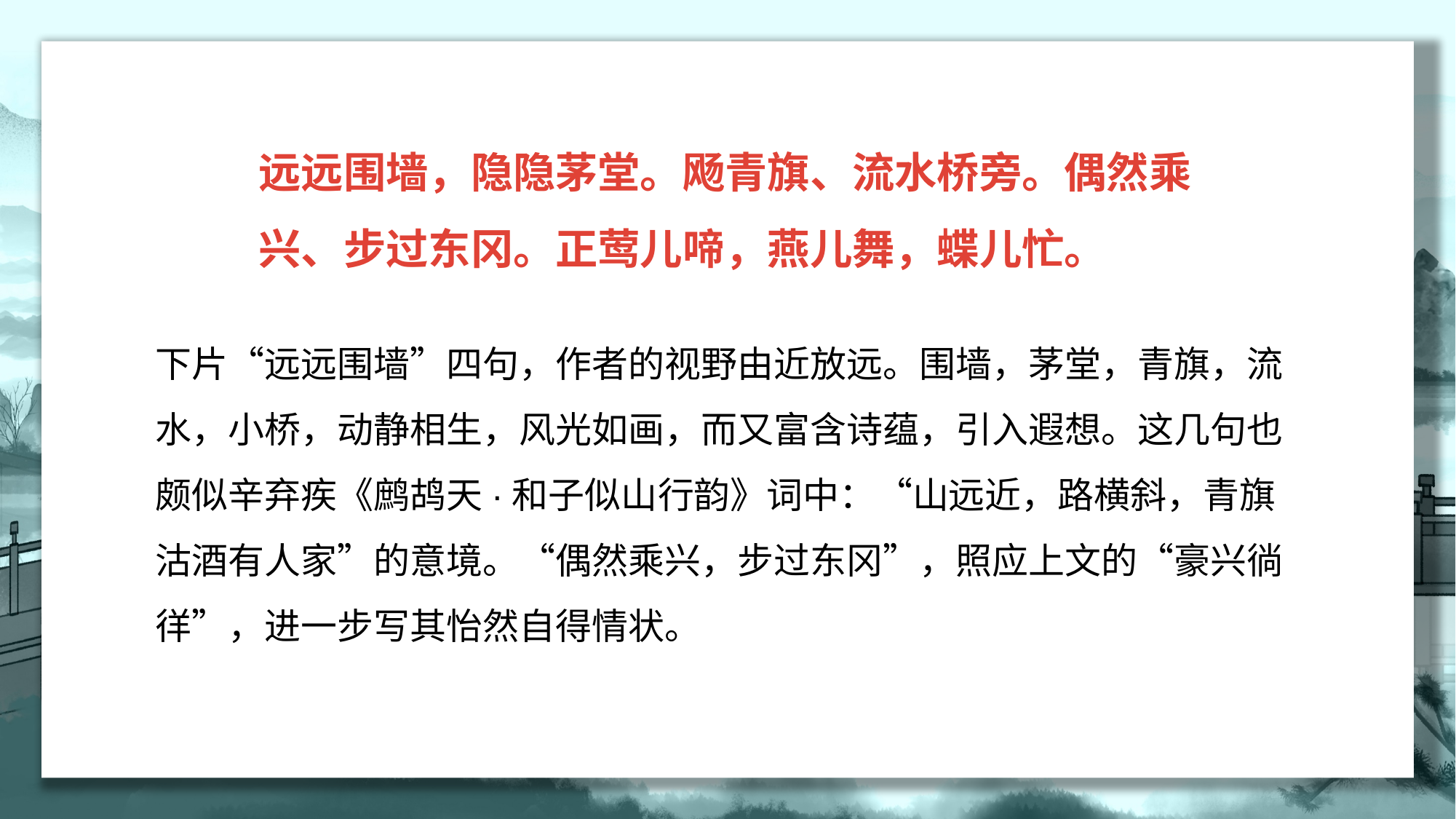

远远围墙，隐隐茅堂。飏青旗、流水桥旁。偶然乘兴、步过东冈。正莺儿啼，燕儿舞，蝶儿忙。
下片“远远围墙”四句，作者的视野由近放远。围墙，茅堂，青旗，流水，小桥，动静相生，风光如画，而又富含诗蕴，引入遐想。这几句也颇似辛弃疾《鹧鸪天·和子似山行韵》词中：“山远近，路横斜，青旗沽酒有人家”的意境。“偶然乘兴，步过东冈”，照应上文的“豪兴徜徉”，进一步写其怡然自得情状。